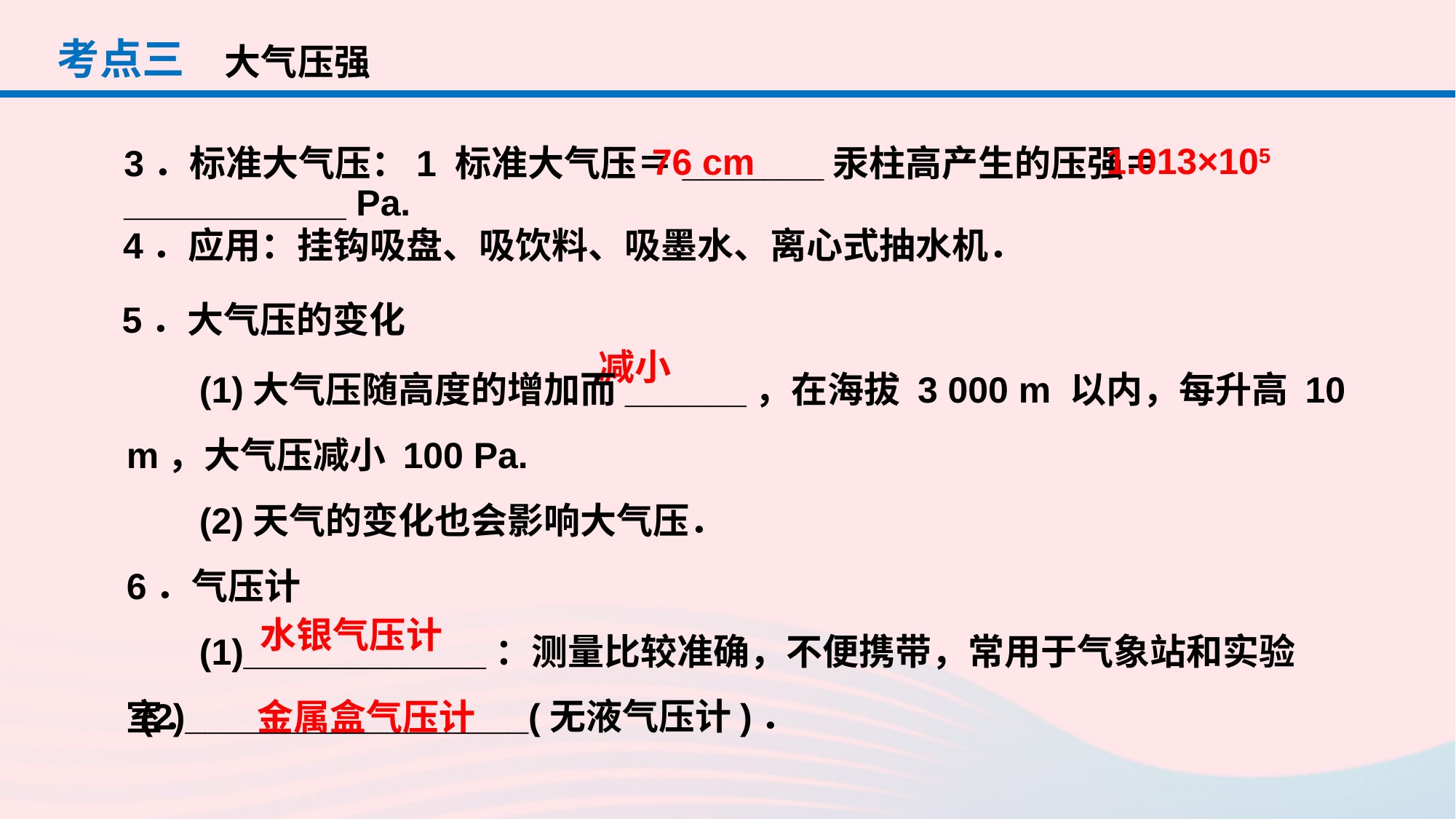

考点三
大气压强
1.013×105
3．标准大气压：1 标准大气压＝_______汞柱高产生的压强＝___________ Pa.

76 cm
4．应用：挂钩吸盘、吸饮料、吸墨水、离心式抽水机．
5．大气压的变化
	(1)大气压随高度的增加而______，在海拔 3 000 m 以内，每升高 10 m，大气压减小 100 Pa.
	(2)天气的变化也会影响大气压．
6．气压计
	(1)____________：测量比较准确，不便携带，常用于气象站和实验室．
减小
水银气压计
(2)_________________(无液气压计)．
金属盒气压计